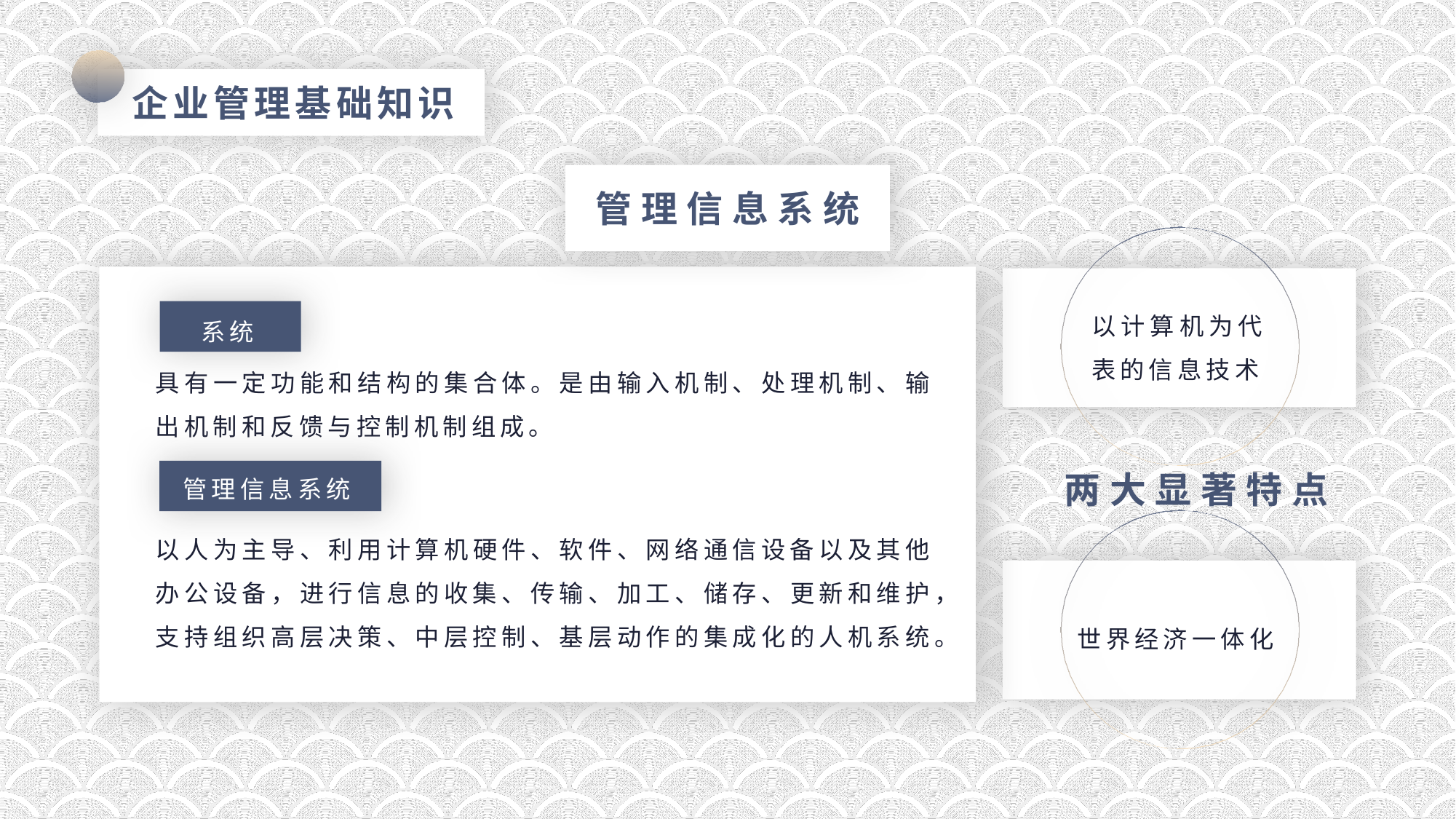

管理信息系统

以计算机为代表的信息技术

系统

具有一定功能和结构的集合体。是由输入机制、处理机制、输出机制和反馈与控制机制组成。
管理信息系统

两大显著特点

世界经济一体化
以人为主导、利用计算机硬件、软件、网络通信设备以及其他办公设备，进行信息的收集、传输、加工、储存、更新和维护，支持组织高层决策、中层控制、基层动作的集成化的人机系统。